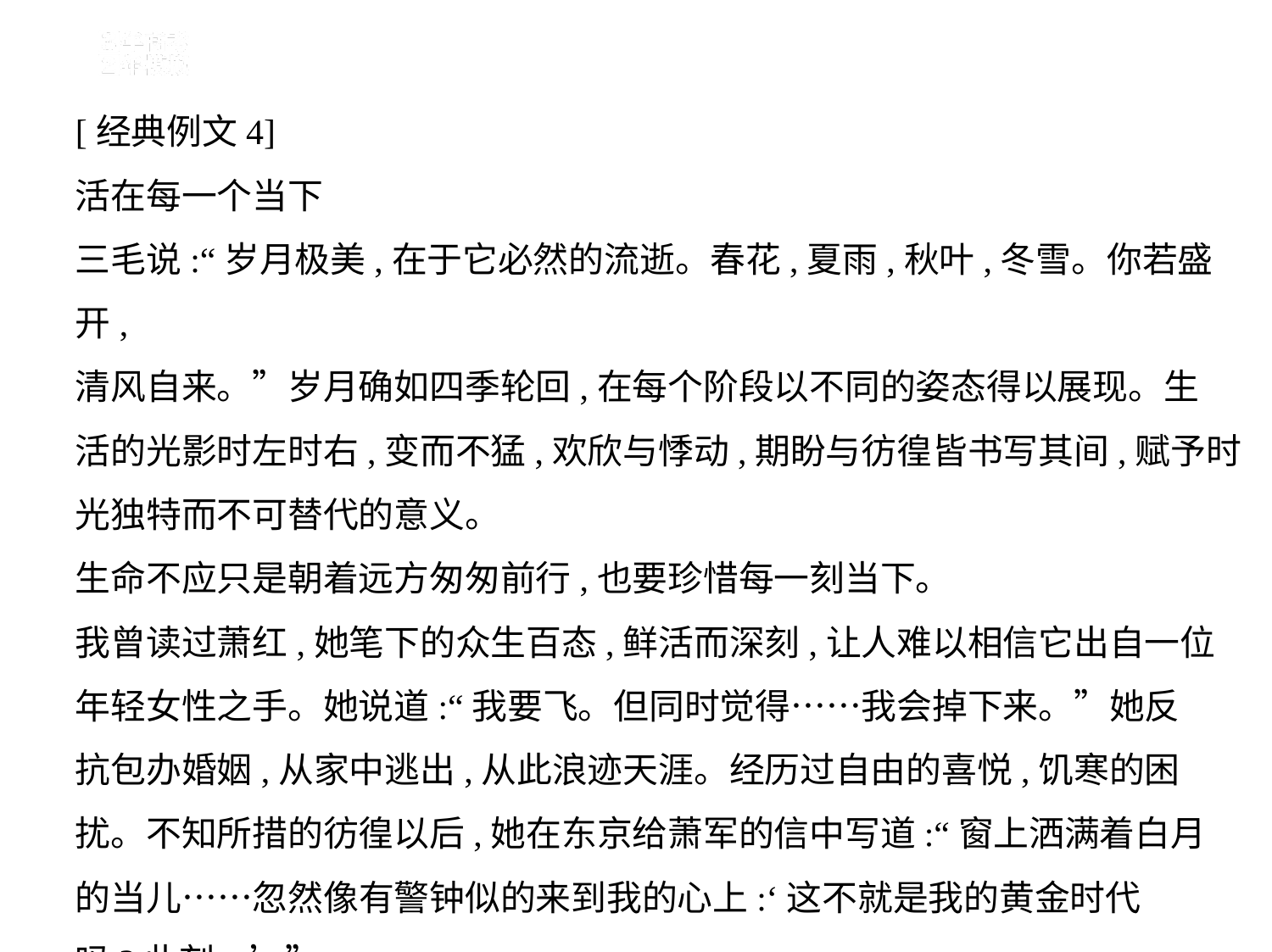

[经典例文4]
活在每一个当下
三毛说:“岁月极美,在于它必然的流逝。春花,夏雨,秋叶,冬雪。你若盛开,
清风自来。”岁月确如四季轮回,在每个阶段以不同的姿态得以展现。生
活的光影时左时右,变而不猛,欢欣与悸动,期盼与彷徨皆书写其间,赋予时
光独特而不可替代的意义。
生命不应只是朝着远方匆匆前行,也要珍惜每一刻当下。
我曾读过萧红,她笔下的众生百态,鲜活而深刻,让人难以相信它出自一位
年轻女性之手。她说道:“我要飞。但同时觉得……我会掉下来。”她反
抗包办婚姻,从家中逃出,从此浪迹天涯。经历过自由的喜悦,饥寒的困
扰。不知所措的彷徨以后,她在东京给萧军的信中写道:“窗上洒满着白月
的当儿……忽然像有警钟似的来到我的心上:‘这不就是我的黄金时代
吗?此刻。’”